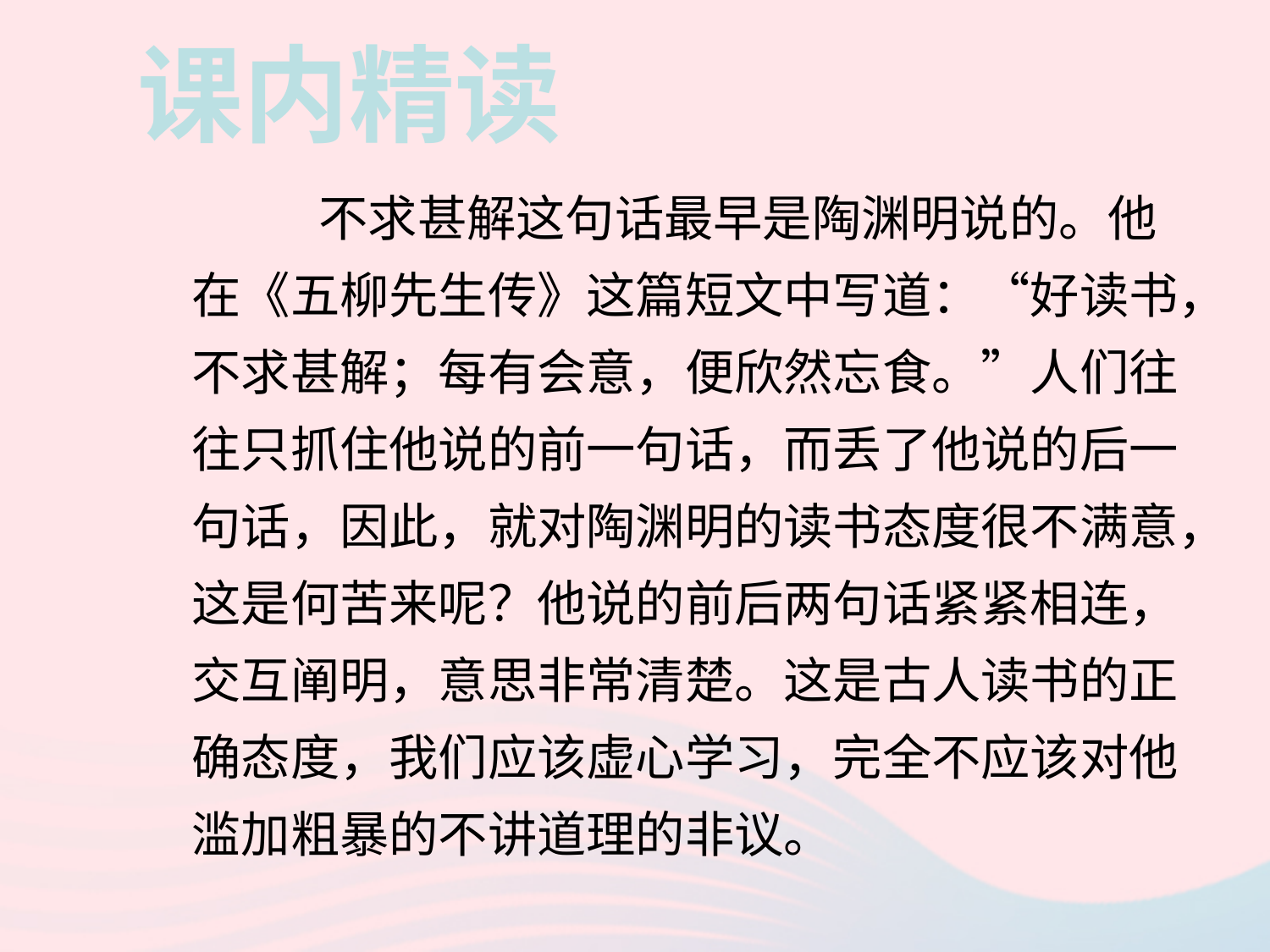

课内精读
	不求甚解这句话最早是陶渊明说的。他在《五柳先生传》这篇短文中写道：“好读书，不求甚解；每有会意，便欣然忘食。”人们往往只抓住他说的前一句话，而丢了他说的后一句话，因此，就对陶渊明的读书态度很不满意，这是何苦来呢？他说的前后两句话紧紧相连，交互阐明，意思非常清楚。这是古人读书的正确态度，我们应该虚心学习，完全不应该对他滥加粗暴的不讲道理的非议。